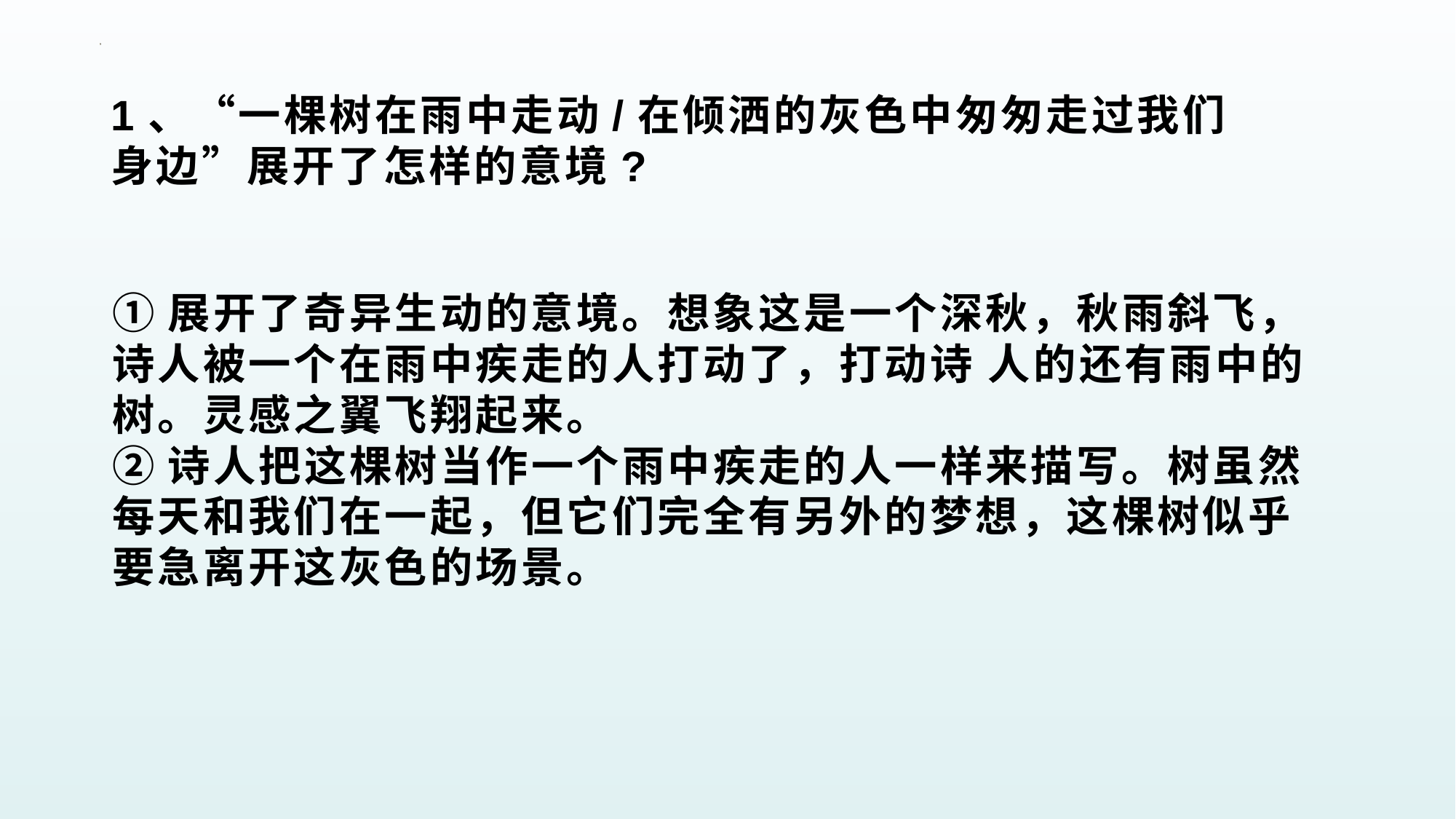

1、“一棵树在雨中走动/在倾洒的灰色中匆匆走过我们身边”展开了怎样的意境?
①展开了奇异生动的意境。想象这是一个深秋，秋雨斜飞，诗人被一个在雨中疾走的人打动了，打动诗 人的还有雨中的树。灵感之翼飞翔起来。
②诗人把这棵树当作一个雨中疾走的人一样来描写。树虽然每天和我们在一起，但它们完全有另外的梦想，这棵树似乎要急离开这灰色的场景。